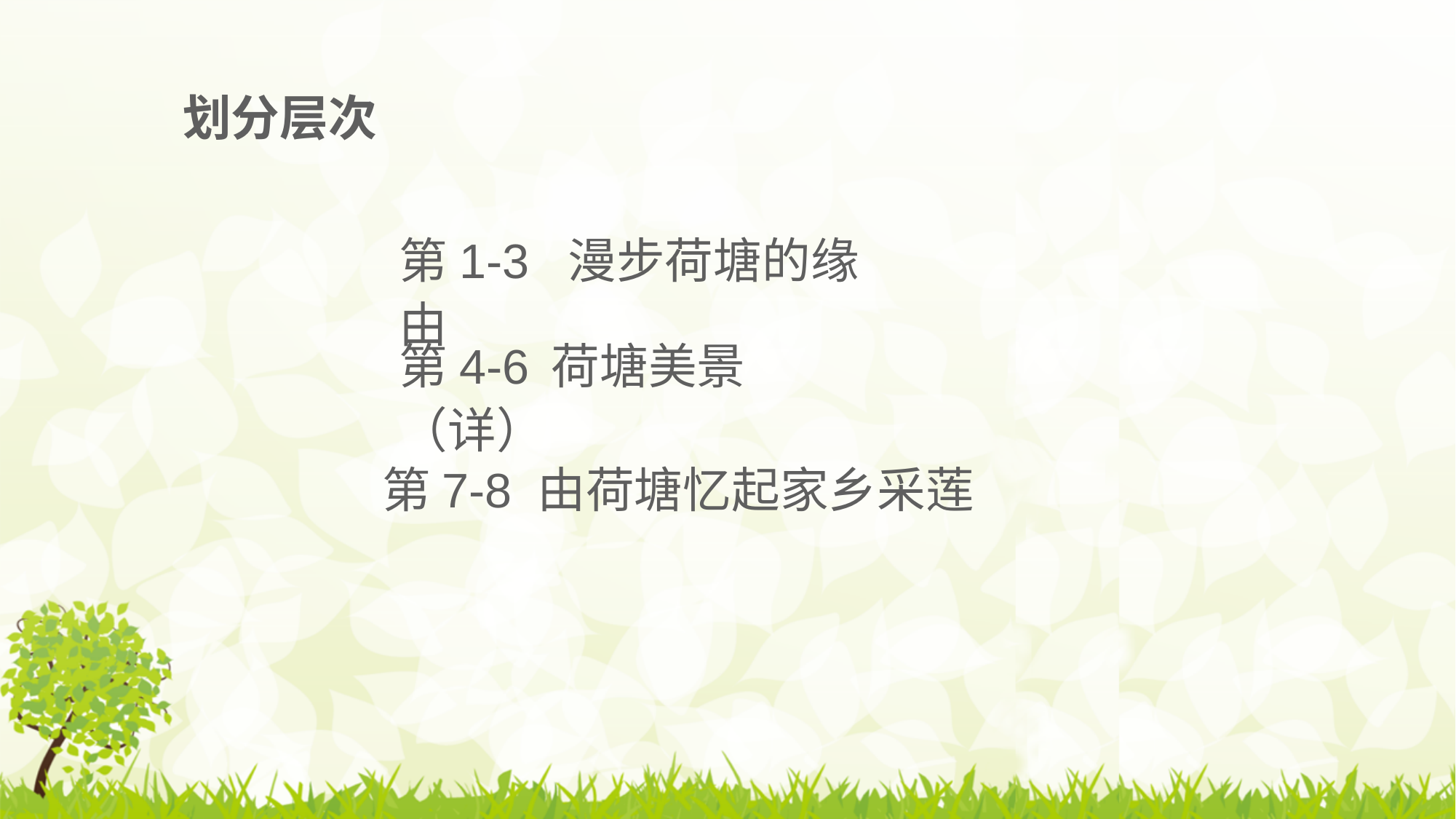

划分层次
第1-3  漫步荷塘的缘由

第4-6  荷塘美景（详）

第7-8 由荷塘忆起家乡采莲